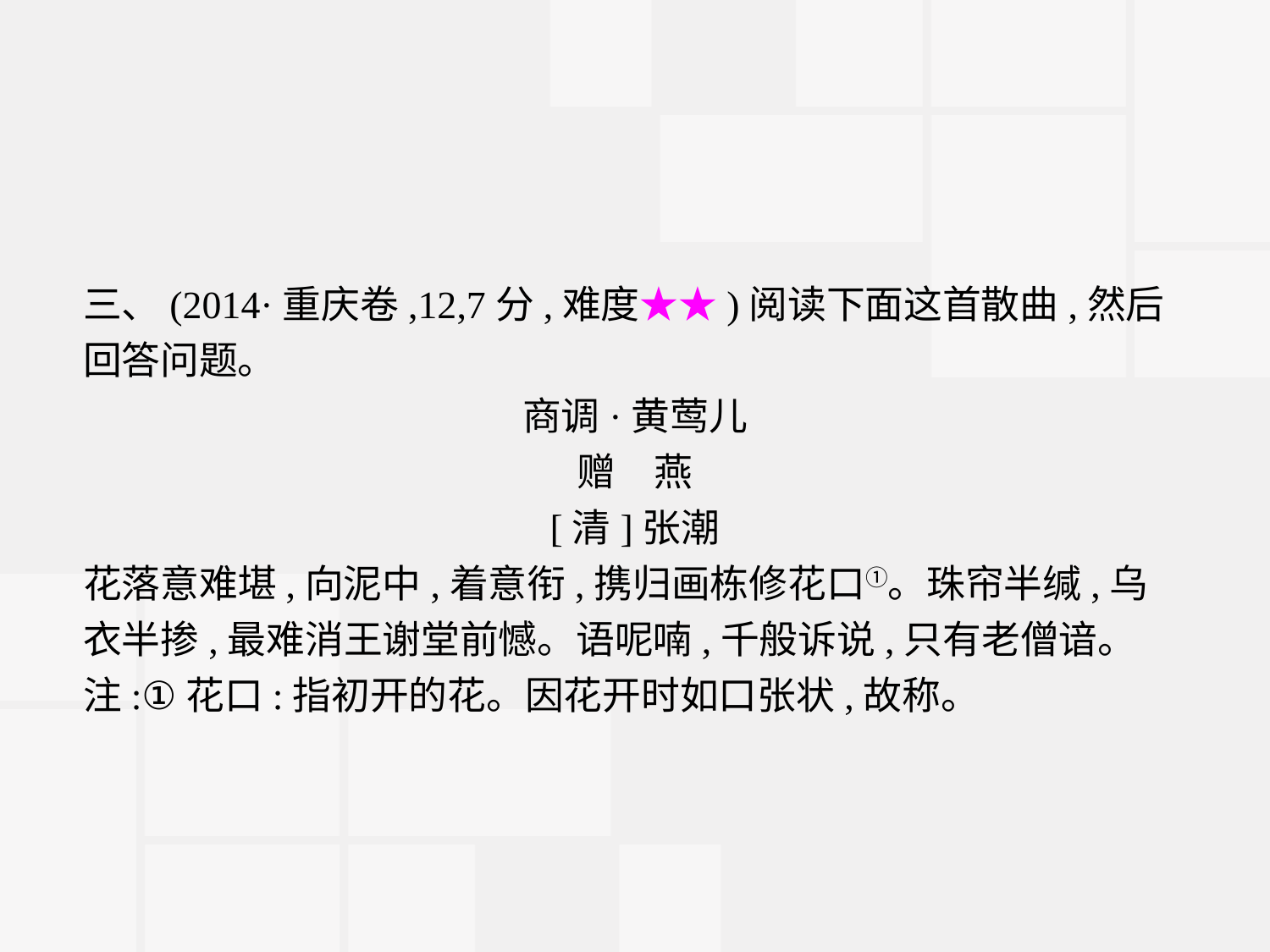

三、(2014·重庆卷,12,7分,难度★★)阅读下面这首散曲,然后回答问题。
商调·黄莺儿
赠　燕
[清]张潮
花落意难堪,向泥中,着意衔,携归画栋修花口①。珠帘半缄,乌衣半掺,最难消王谢堂前憾。语呢喃,千般诉说,只有老僧谙。
注:①花口:指初开的花。因花开时如口张状,故称。